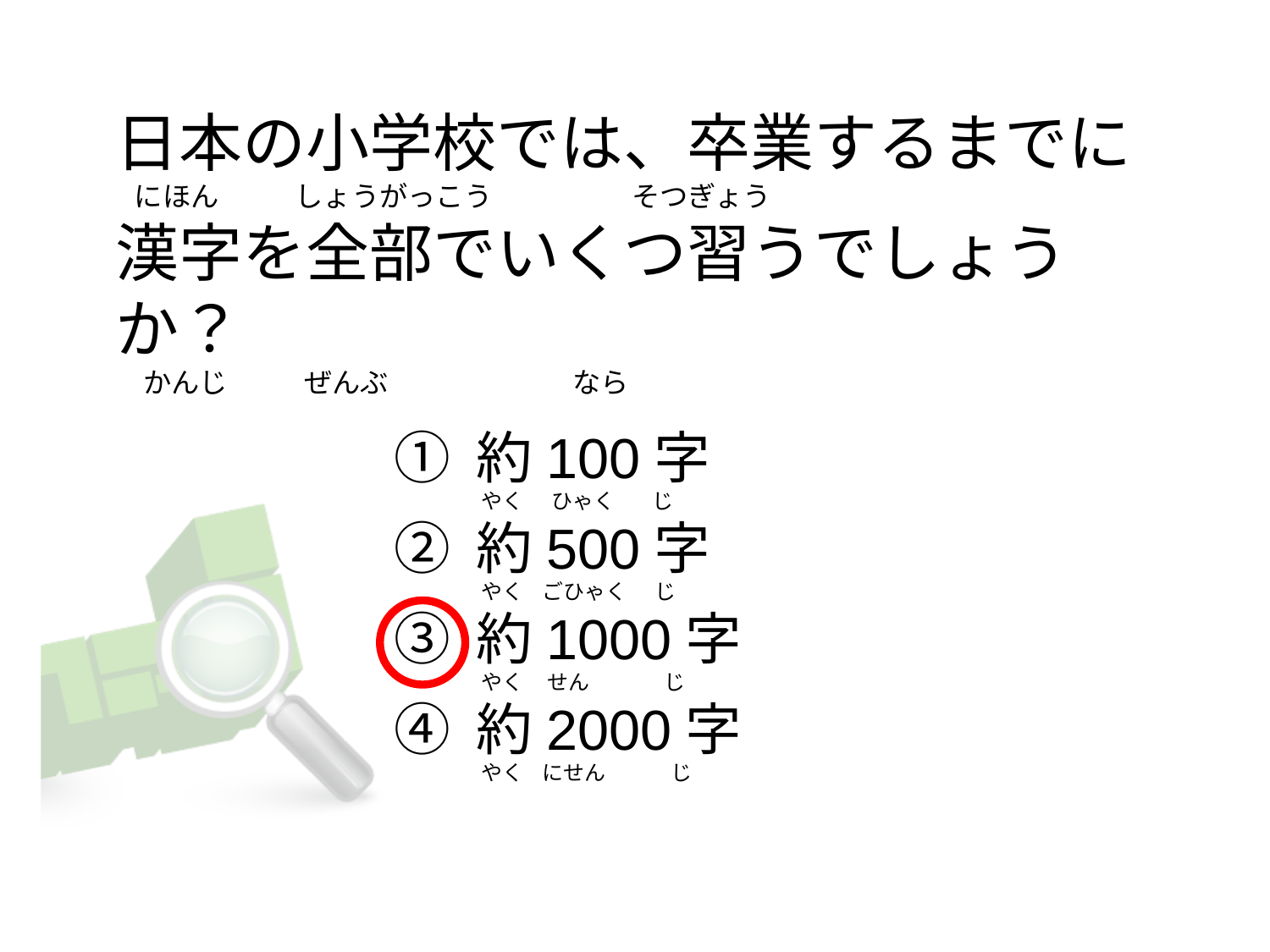

# 日本の小学校では、卒業するまでに    にほん            しょうがっこう                      そつぎょう 漢字を全部でいくつ習うでしょうか？ 　かんじ            ぜんぶ                             なら
① 約100字
② 約500字
③ 約1000字
④ 約2000字
  やく      ひゃく        じ
  やく    ごひゃく      じ

  やく     せん                じ
  やく    にせん              じ